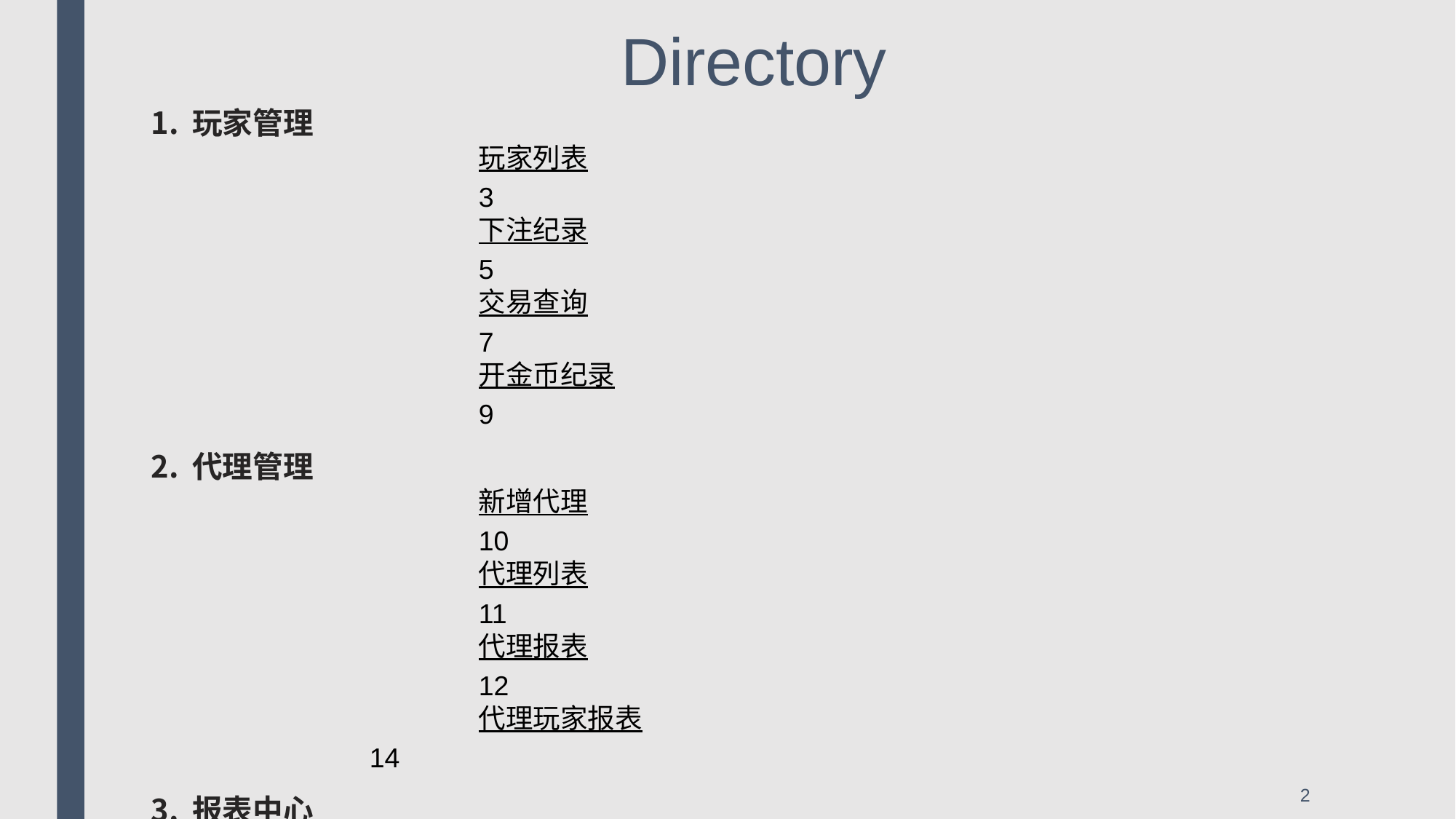

# Directory
玩家管理
			玩家列表								3
			下注纪录								5
			交易查询								7
			开金币纪录								9
代理管理
			新增代理								10
			代理列表								11
			代理报表								12
			代理玩家报表							14
报表中心
			代理财务报表							15
			无缝錢包纪录							18
			转帐錢包纪录							19
客服管理
			客服列表								20
其他资料
			帐号资訊								21
			白名单									23
2